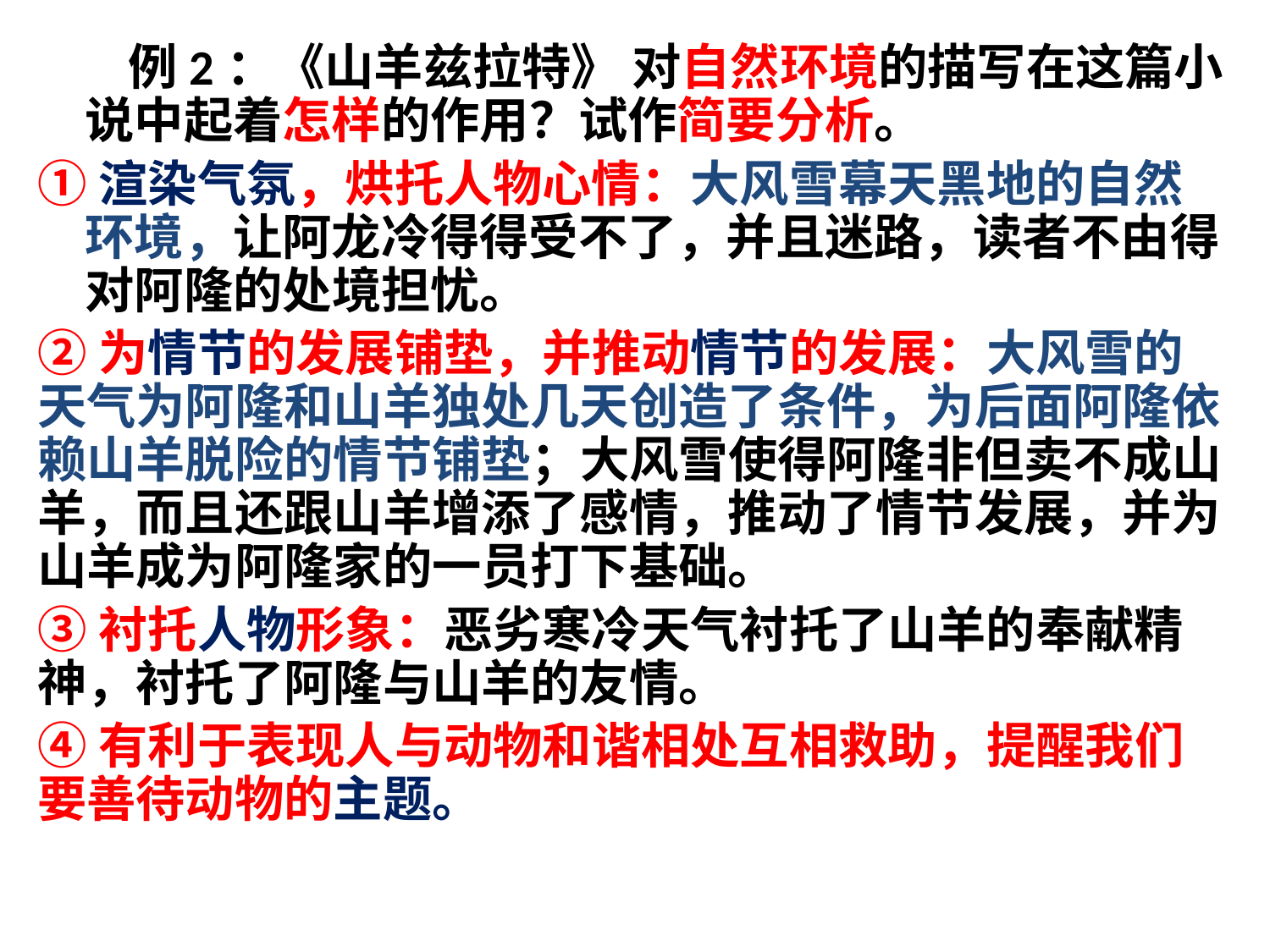

例2：《山羊兹拉特》 对自然环境的描写在这篇小说中起着怎样的作用？试作简要分析。
①渲染气氛，烘托人物心情：大风雪幕天黑地的自然环境，让阿龙冷得得受不了，并且迷路，读者不由得对阿隆的处境担忧。
②为情节的发展铺垫，并推动情节的发展：大风雪的天气为阿隆和山羊独处几天创造了条件，为后面阿隆依赖山羊脱险的情节铺垫；大风雪使得阿隆非但卖不成山羊，而且还跟山羊增添了感情，推动了情节发展，并为山羊成为阿隆家的一员打下基础。
③衬托人物形象：恶劣寒冷天气衬托了山羊的奉献精神，衬托了阿隆与山羊的友情。
④有利于表现人与动物和谐相处互相救助，提醒我们要善待动物的主题。